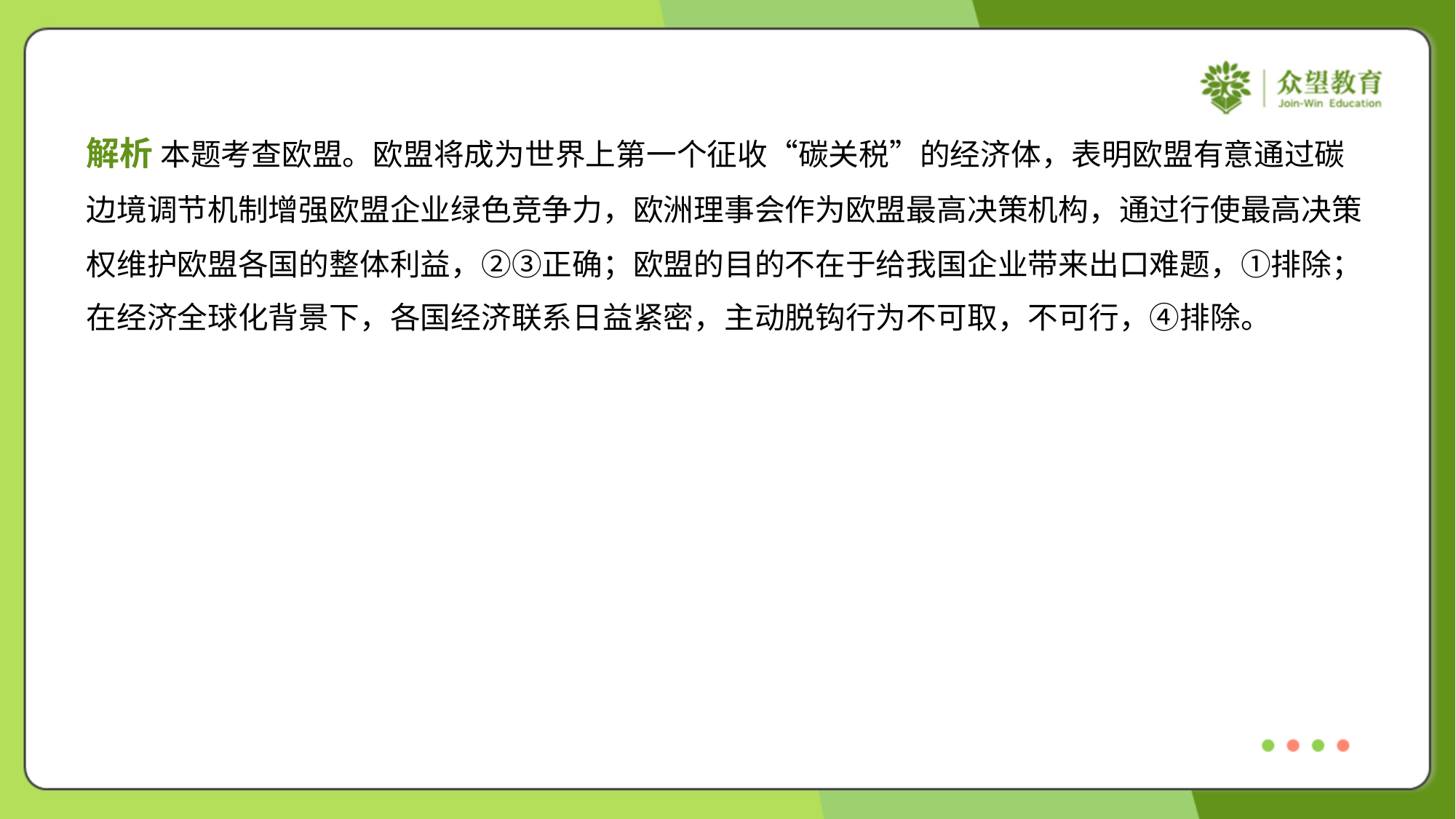

解析 本题考查欧盟。欧盟将成为世界上第一个征收“碳关税”的经济体，表明欧盟有意通过碳
边境调节机制增强欧盟企业绿色竞争力，欧洲理事会作为欧盟最高决策机构，通过行使最高决策
权维护欧盟各国的整体利益，②③正确；欧盟的目的不在于给我国企业带来出口难题，①排除；
在经济全球化背景下，各国经济联系日益紧密，主动脱钩行为不可取，不可行，④排除。